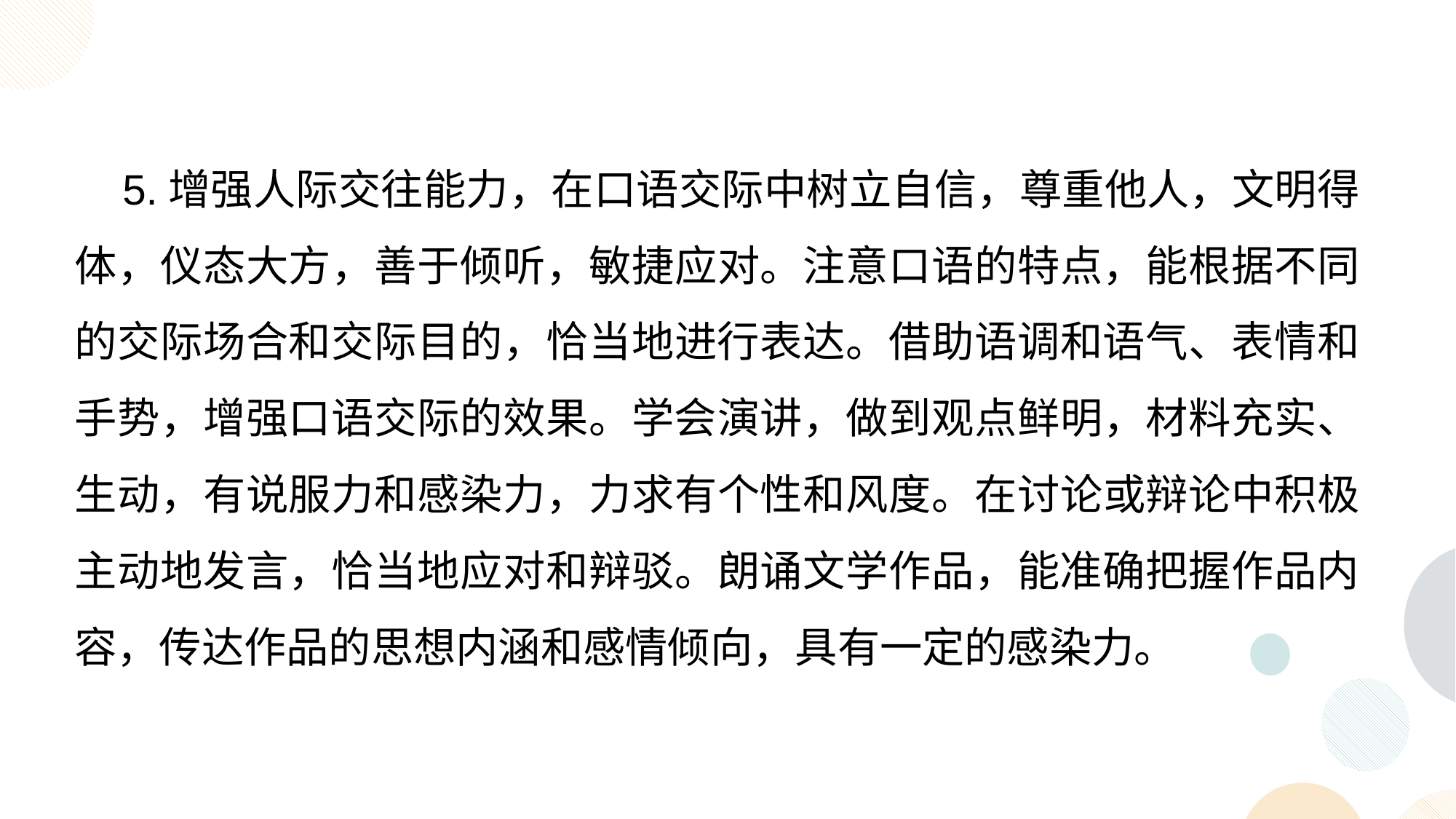

5.增强人际交往能力，在口语交际中树立自信，尊重他人，文明得体，仪态大方，善于倾听，敏捷应对。注意口语的特点，能根据不同的交际场合和交际目的，恰当地进行表达。借助语调和语气、表情和手势，增强口语交际的效果。学会演讲，做到观点鲜明，材料充实、生动，有说服力和感染力，力求有个性和风度。在讨论或辩论中积极主动地发言，恰当地应对和辩驳。朗诵文学作品，能准确把握作品内容，传达作品的思想内涵和感情倾向，具有一定的感染力。